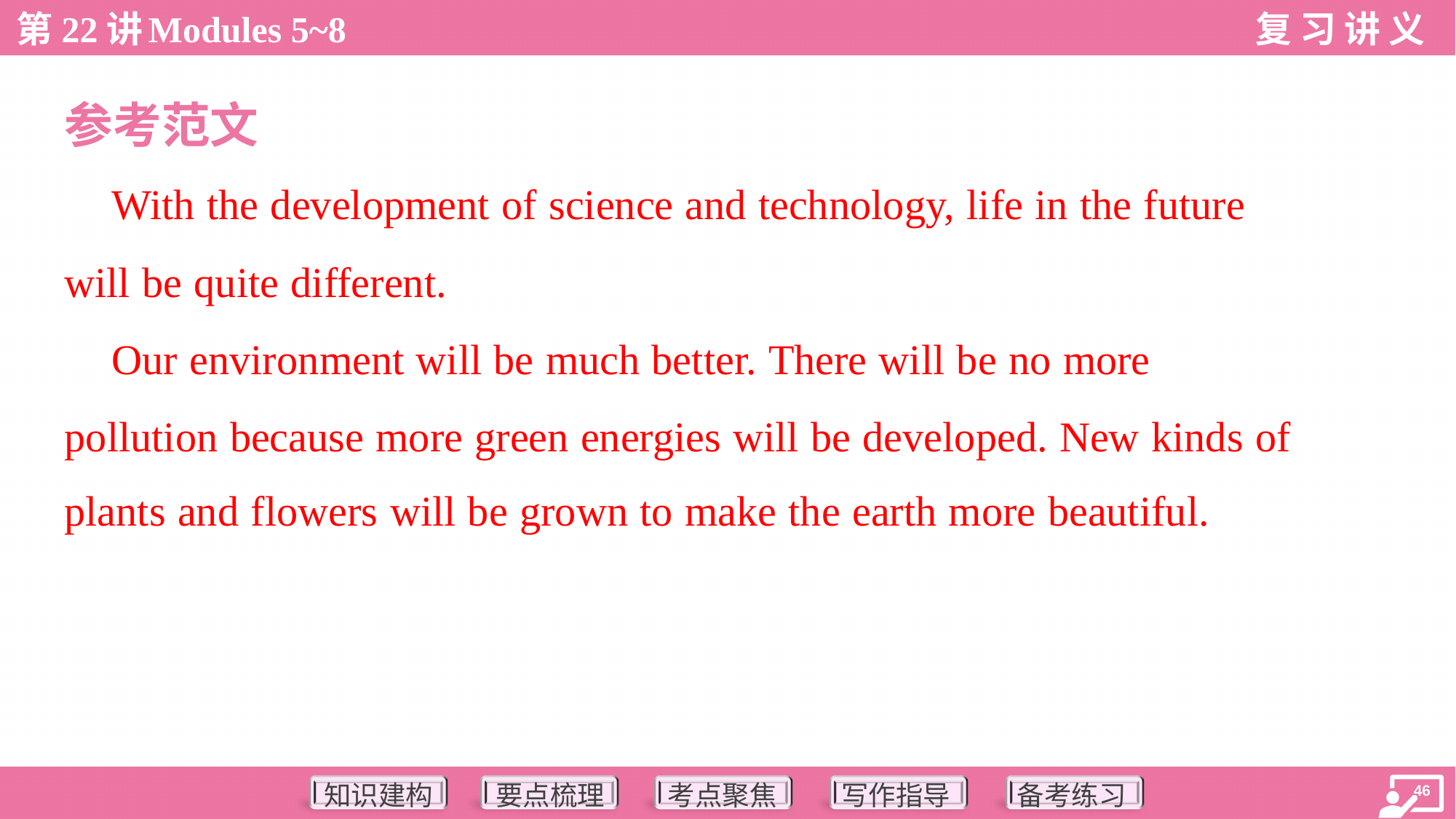

参考范文
    With the development of science and technology, life in the future
will be quite different.
    Our environment will be much better. There will be no more
pollution because more green energies will be developed. New kinds of
plants and flowers will be grown to make the earth more beautiful.